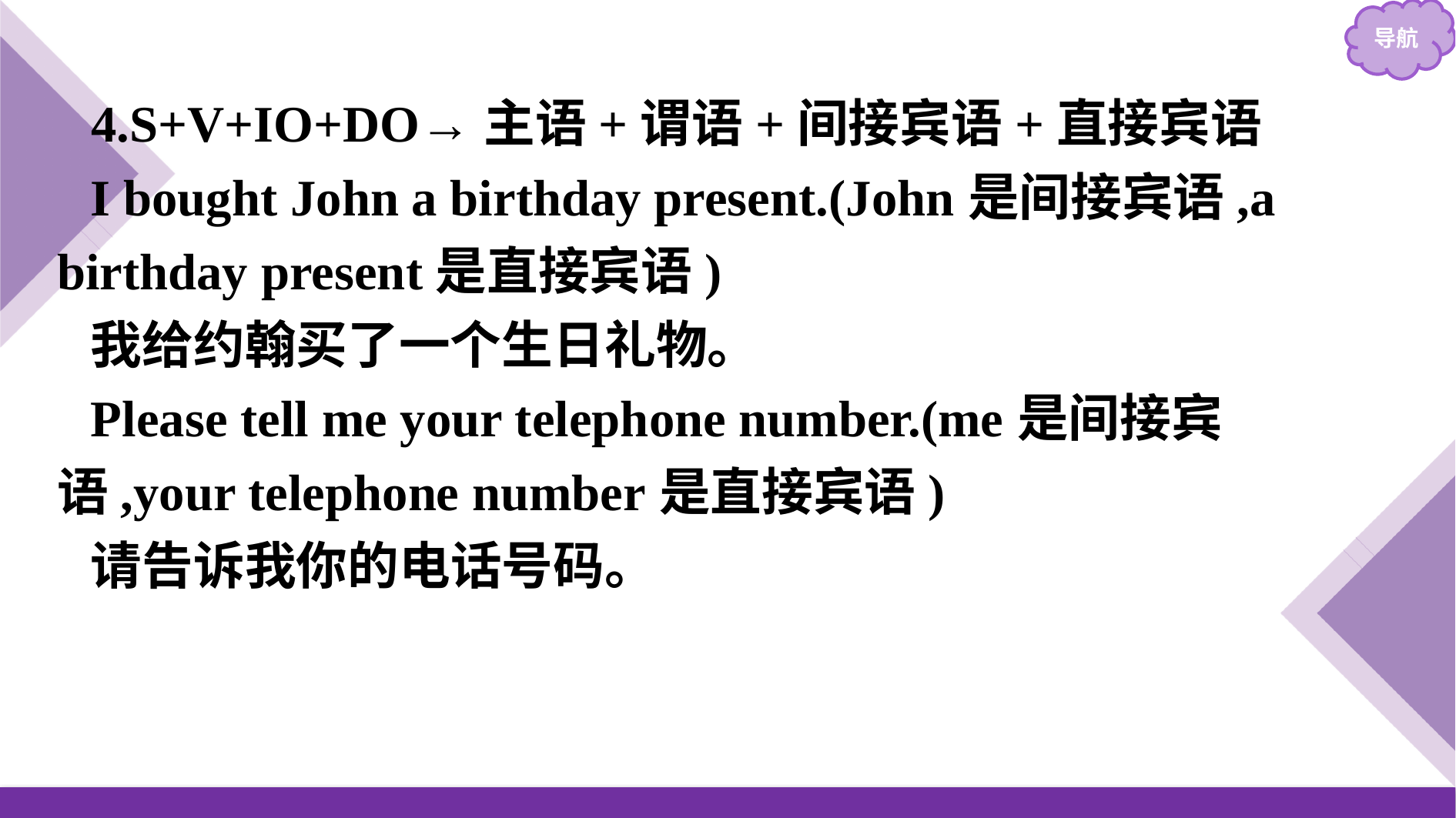

4.S+V+IO+DO→主语+谓语+间接宾语+直接宾语
I bought John a birthday present.(John是间接宾语,a birthday present是直接宾语)
我给约翰买了一个生日礼物。
Please tell me your telephone number.(me是间接宾语,your telephone number是直接宾语)
请告诉我你的电话号码。